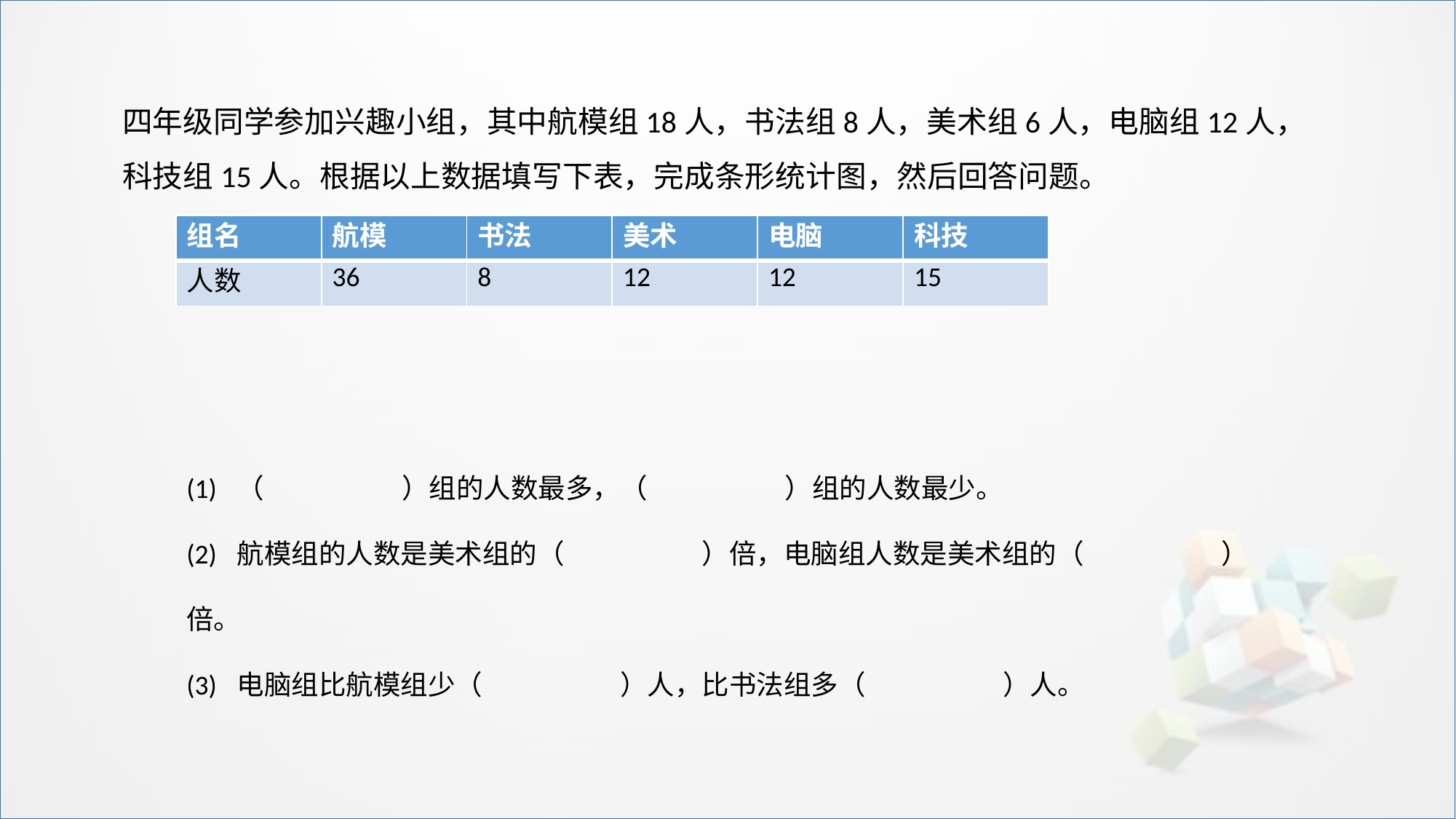

四年级同学参加兴趣小组，其中航模组18人，书法组8人，美术组6人，电脑组12人，科技组15人。根据以上数据填写下表，完成条形统计图，然后回答问题。
| 组名 | 航模 | 书法 | 美术 | 电脑 | 科技 |
| --- | --- | --- | --- | --- | --- |
| 人数 | 36 | 8 | 12 | 12 | 15 |
(1) （                  ）组的人数最多，（                  ）组的人数最少。
(2) 航模组的人数是美术组的（                  ）倍，电脑组人数是美术组的（                  ）倍。
(3) 电脑组比航模组少（                  ）人，比书法组多（                  ）人。